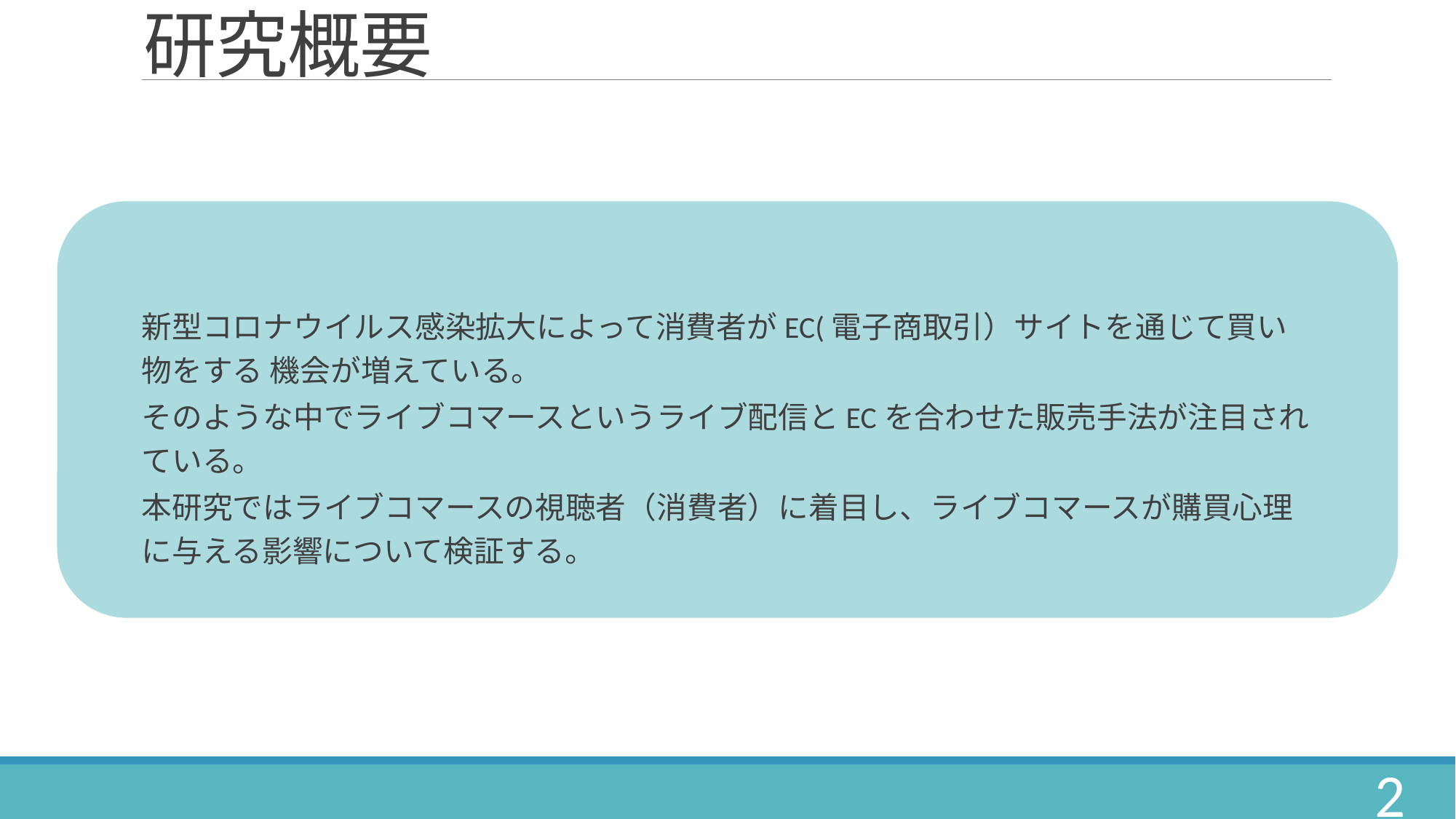

研究概要

新型コロナウイルス感染拡大によって消費者がEC(電子商取引）サイトを通じて買い物をする 機会が増えている。
そのような中でライブコマースというライブ配信とECを合わせた販売手法が注目されている。
本研究ではライブコマースの視聴者（消費者）に着目し、ライブコマースが購買心理に与える影響について検証する。
2